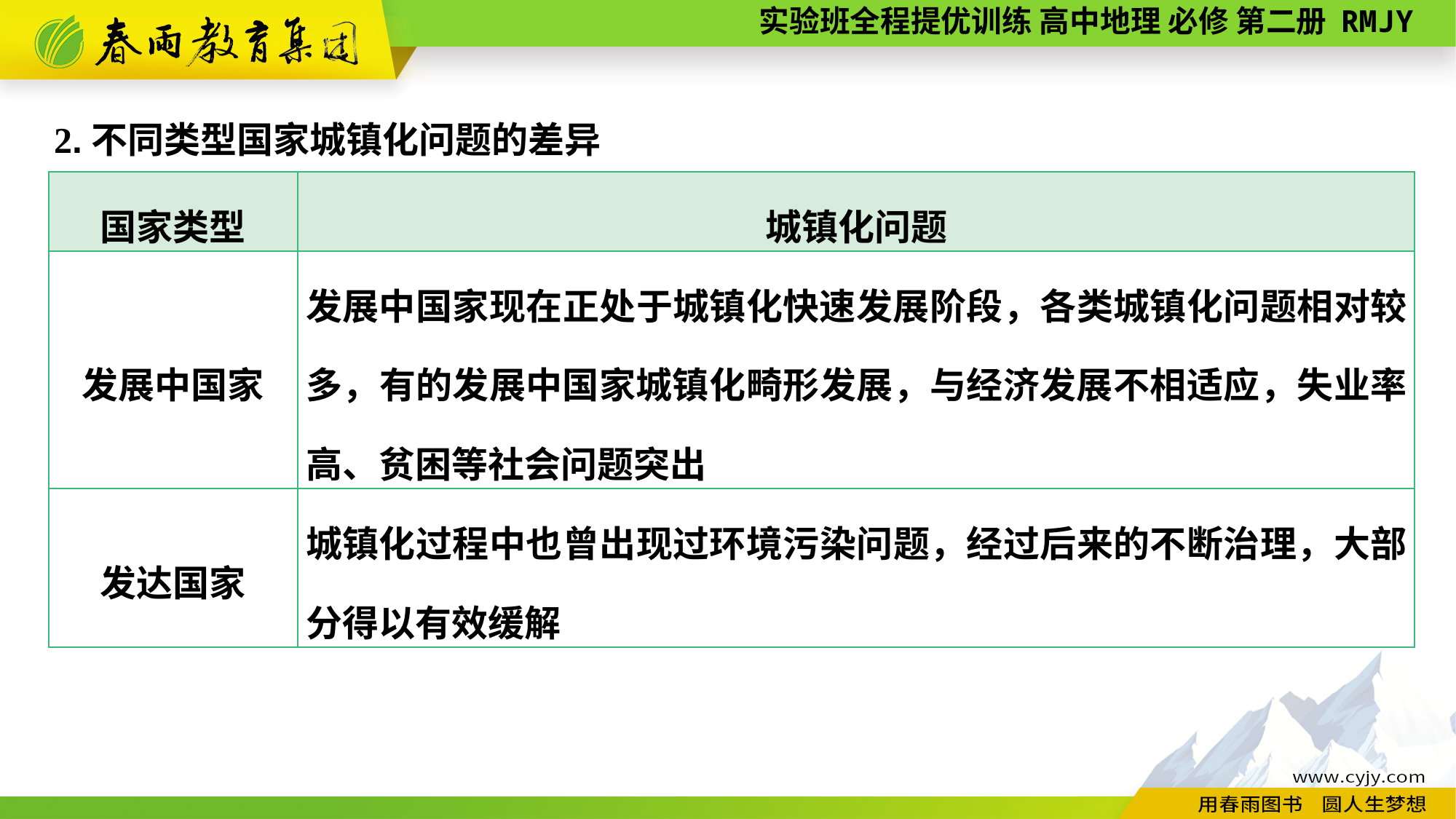

2.不同类型国家城镇化问题的差异
| 国家类型 | 城镇化问题 |
| --- | --- |
| 发展中国家 | 发展中国家现在正处于城镇化快速发展阶段，各类城镇化问题相对较多，有的发展中国家城镇化畸形发展，与经济发展不相适应，失业率高、贫困等社会问题突出 |
| 发达国家 | 城镇化过程中也曾出现过环境污染问题，经过后来的不断治理，大部分得以有效缓解 |